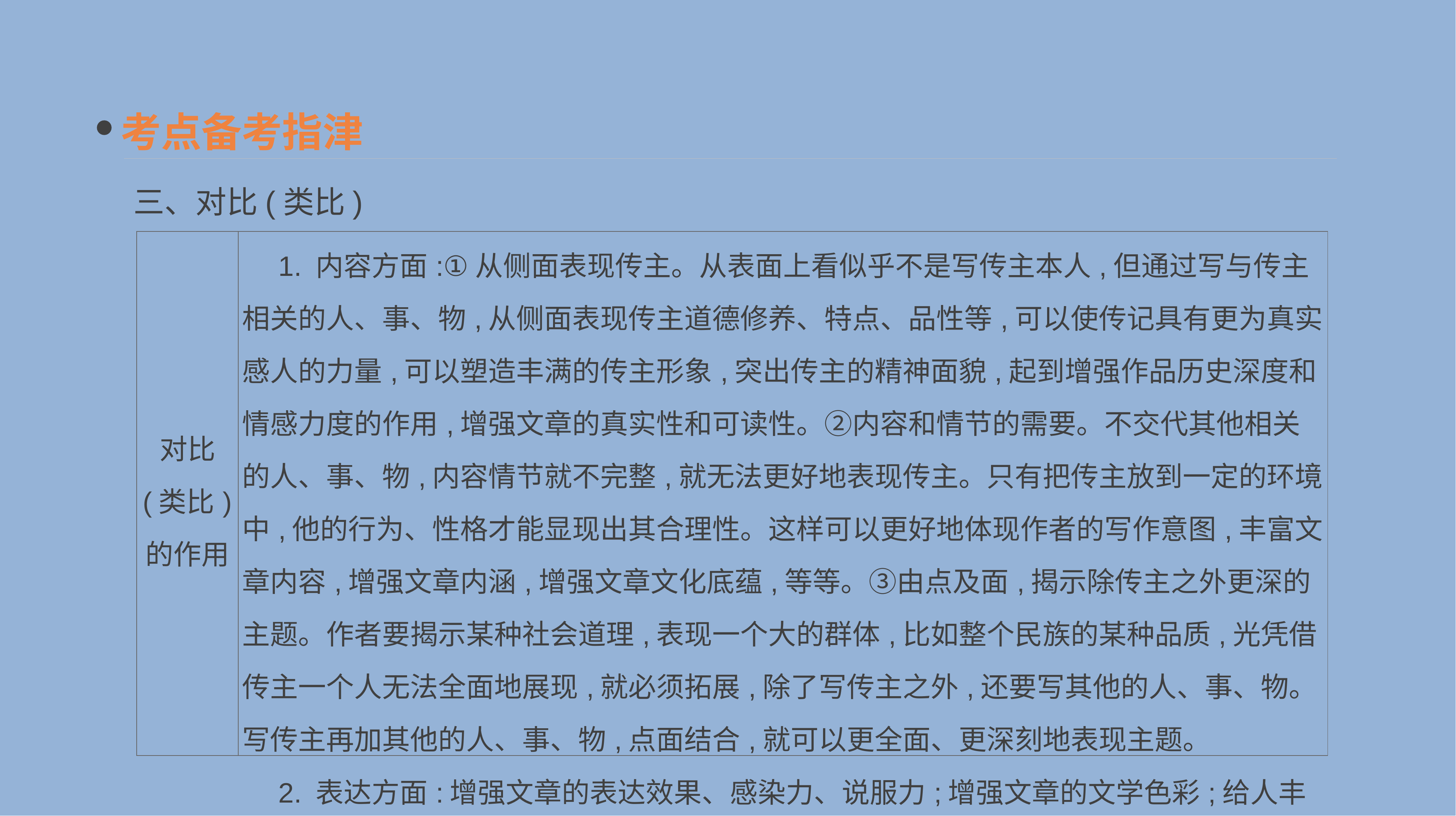

考点备考指津

三、对比(类比)
| 对比 (类比) 的作用 | 1. 内容方面:①从侧面表现传主。从表面上看似乎不是写传主本人,但通过写与传主相关的人、事、物,从侧面表现传主道德修养、特点、品性等,可以使传记具有更为真实感人的力量,可以塑造丰满的传主形象,突出传主的精神面貌,起到增强作品历史深度和情感力度的作用,增强文章的真实性和可读性。②内容和情节的需要。不交代其他相关的人、事、物,内容情节就不完整,就无法更好地表现传主。只有把传主放到一定的环境中,他的行为、性格才能显现出其合理性。这样可以更好地体现作者的写作意图,丰富文章内容,增强文章内涵,增强文章文化底蕴,等等。③由点及面,揭示除传主之外更深的主题。作者要揭示某种社会道理,表现一个大的群体,比如整个民族的某种品质,光凭借传主一个人无法全面地展现,就必须拓展,除了写传主之外,还要写其他的人、事、物。写传主再加其他的人、事、物,点面结合,就可以更全面、更深刻地表现主题。 　2. 表达方面:增强文章的表达效果、感染力、说服力;增强文章的文学色彩;给人丰富的想象,发人深省,耐人寻味;等等 |
| --- | --- |